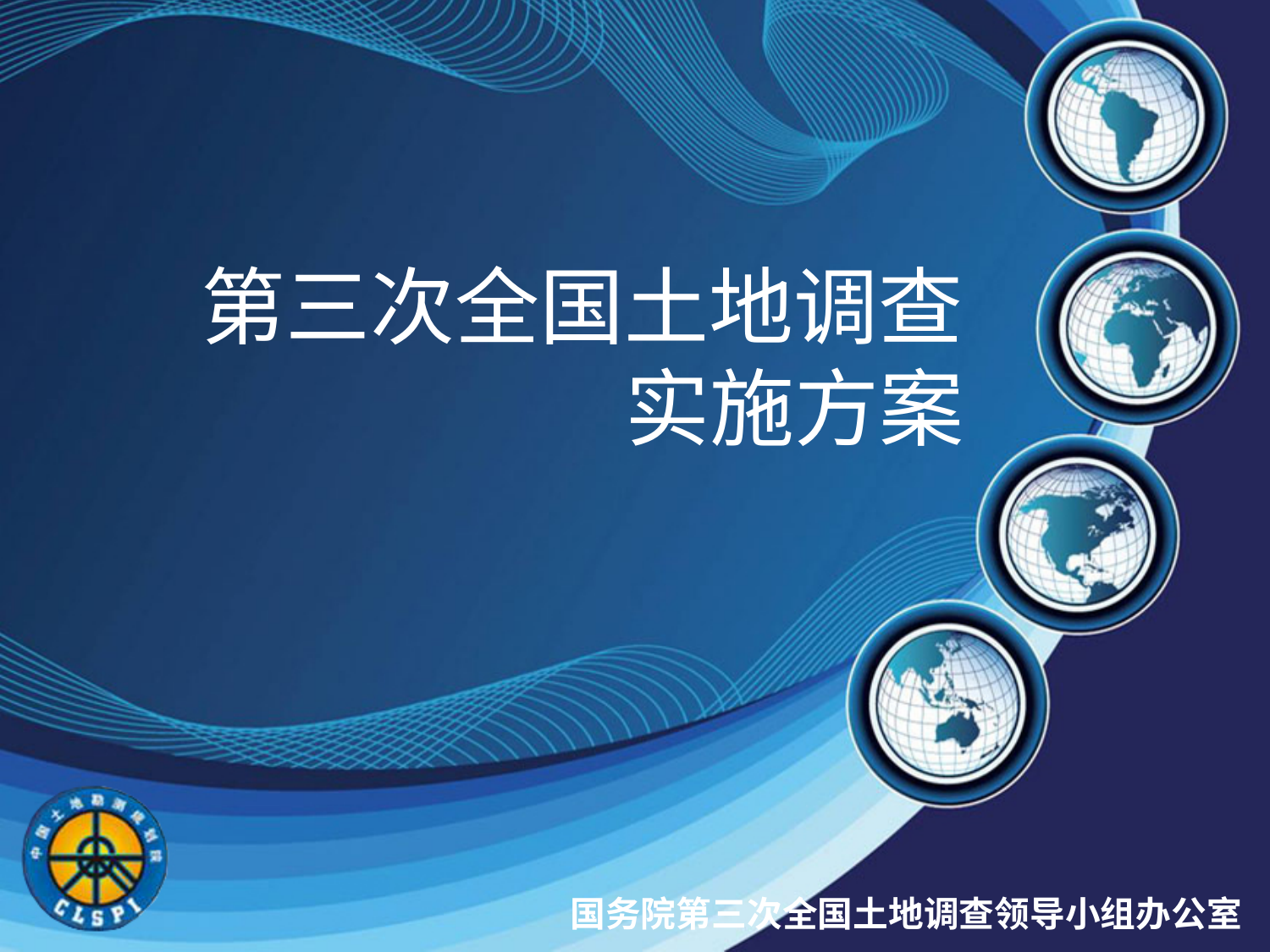

第三次全国土地调查
实施方案
国务院第三次全国土地调查领导小组办公室